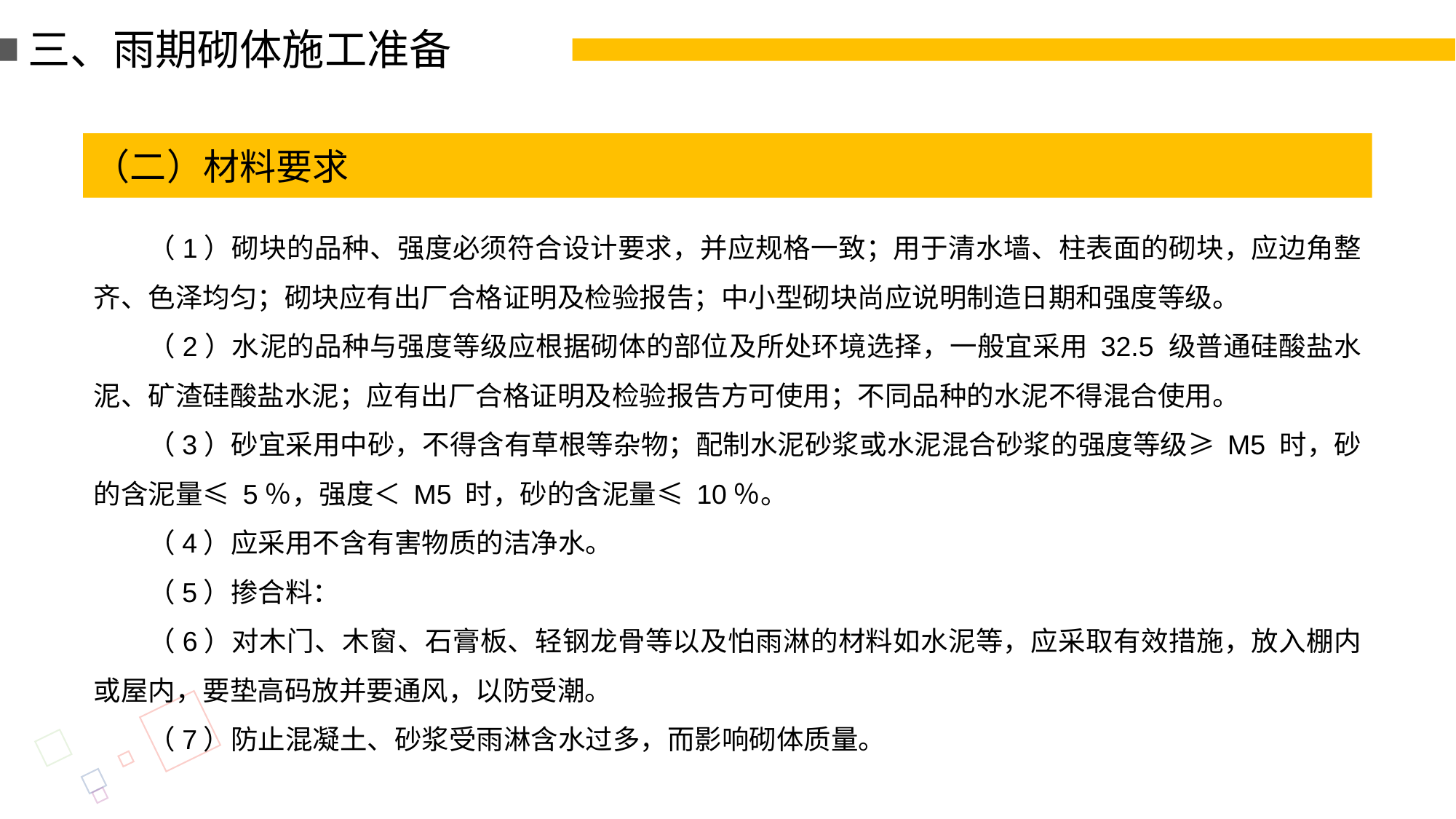

三、雨期砌体施工准备
（二）材料要求
（1）砌块的品种、强度必须符合设计要求，并应规格一致；用于清水墙、柱表面的砌块，应边角整齐、色泽均匀；砌块应有出厂合格证明及检验报告；中小型砌块尚应说明制造日期和强度等级。
（2）水泥的品种与强度等级应根据砌体的部位及所处环境选择，一般宜采用 32.5 级普通硅酸盐水泥、矿渣硅酸盐水泥；应有出厂合格证明及检验报告方可使用；不同品种的水泥不得混合使用。
（3）砂宜采用中砂，不得含有草根等杂物；配制水泥砂浆或水泥混合砂浆的强度等级≥ M5 时，砂的含泥量≤ 5％，强度＜ M5 时，砂的含泥量≤ 10％。
（4）应采用不含有害物质的洁净水。
（5）掺合料：
（6）对木门、木窗、石膏板、轻钢龙骨等以及怕雨淋的材料如水泥等，应采取有效措施，放入棚内或屋内，要垫高码放并要通风，以防受潮。
（7）防止混凝土、砂浆受雨淋含水过多，而影响砌体质量。